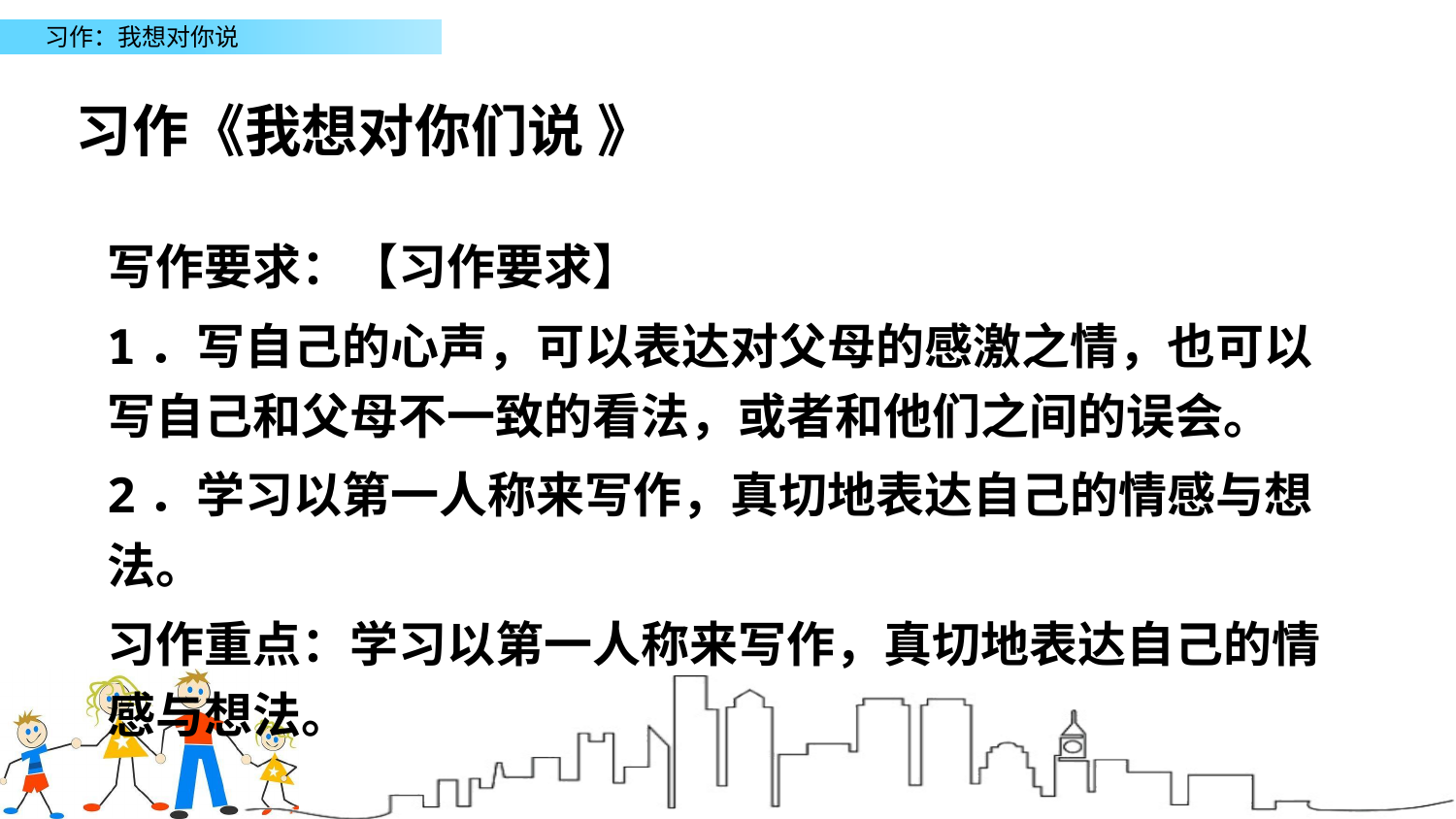

# 习作《我想对你们说 》
写作要求：【习作要求】
1．写自己的心声，可以表达对父母的感激之情，也可以写自己和父母不一致的看法，或者和他们之间的误会。
2．学习以第一人称来写作，真切地表达自己的情感与想法。
习作重点：学习以第一人称来写作，真切地表达自己的情感与想法。
8